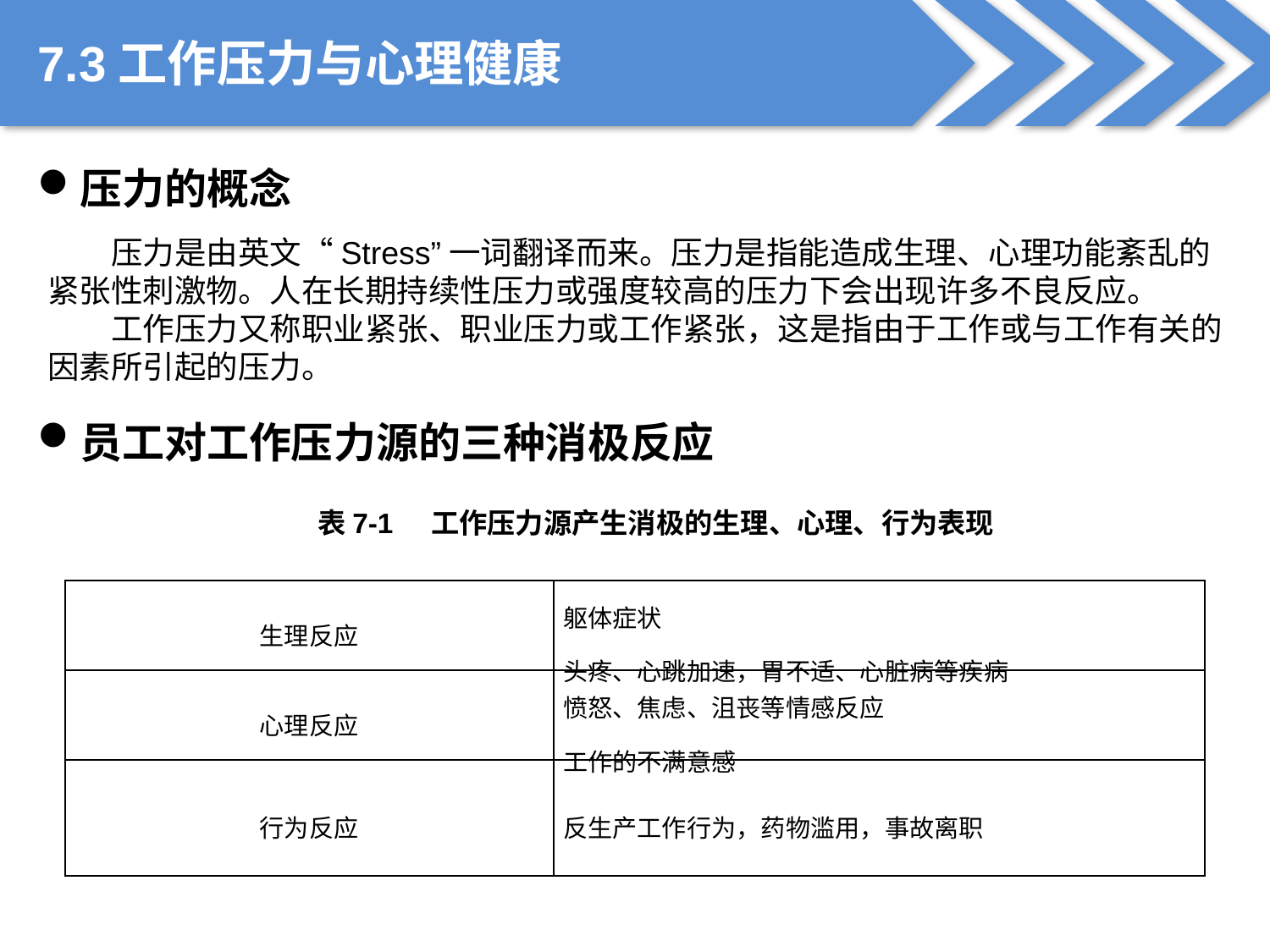

7.3工作压力与心理健康
压力的概念
压力是由英文“Stress”一词翻译而来。压力是指能造成生理、心理功能紊乱的紧张性刺激物。人在长期持续性压力或强度较高的压力下会出现许多不良反应。
工作压力又称职业紧张、职业压力或工作紧张，这是指由于工作或与工作有关的因素所引起的压力。
员工对工作压力源的三种消极反应
表7-1    工作压力源产生消极的生理、心理、行为表现
| 生理反应 | 躯体症状 头疼、心跳加速，胃不适、心脏病等疾病 |
| --- | --- |
| 心理反应 | 愤怒、焦虑、沮丧等情感反应 工作的不满意感 |
| 行为反应 | 反生产工作行为，药物滥用，事故离职 |